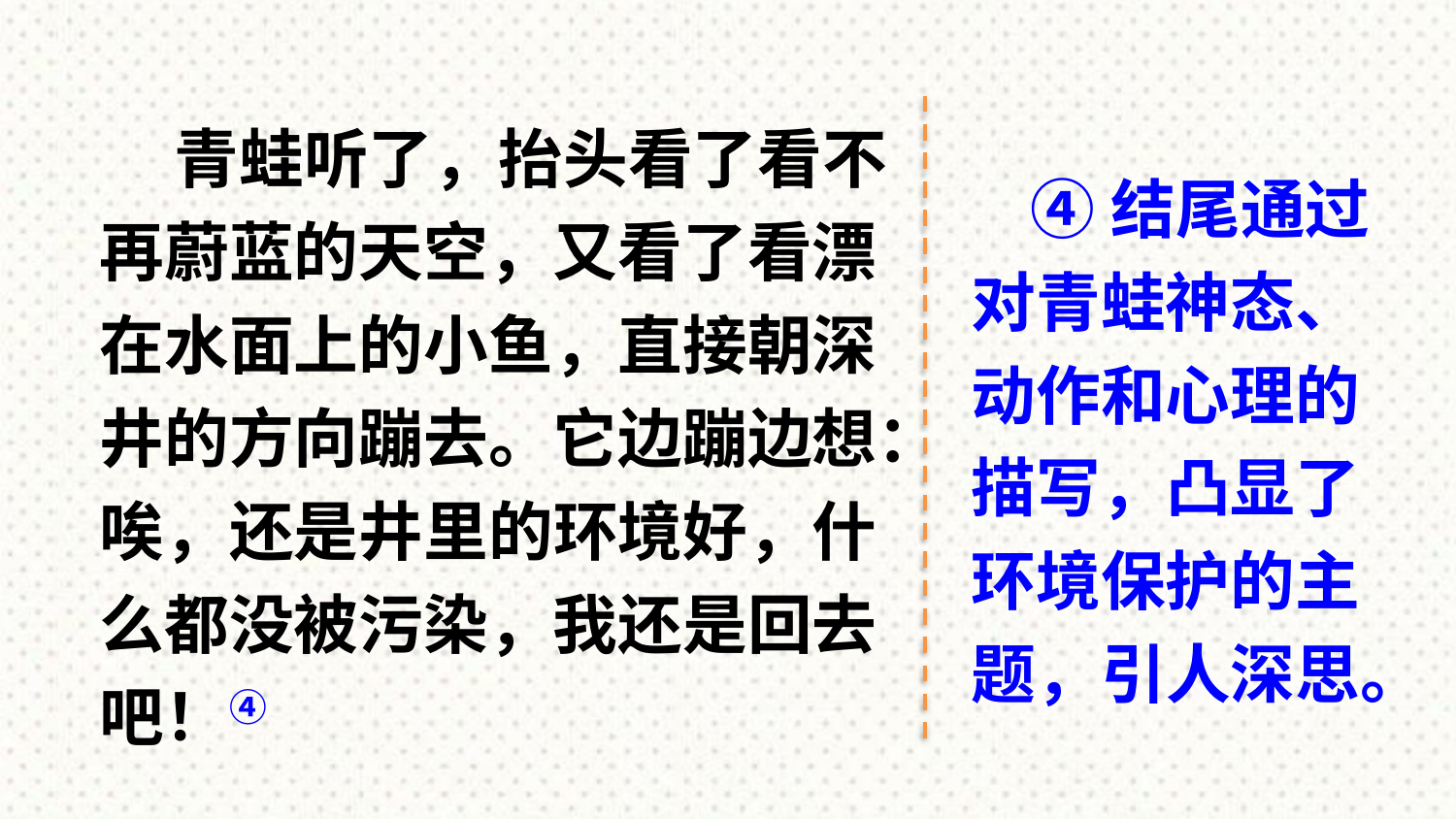

青蛙听了，抬头看了看不再蔚蓝的天空，又看了看漂在水面上的小鱼，直接朝深井的方向蹦去。它边蹦边想：唉，还是井里的环境好，什么都没被污染，我还是回去吧！④
    ④结尾通过对青蛙神态、动作和心理的描写，凸显了环境保护的主题，引人深思。